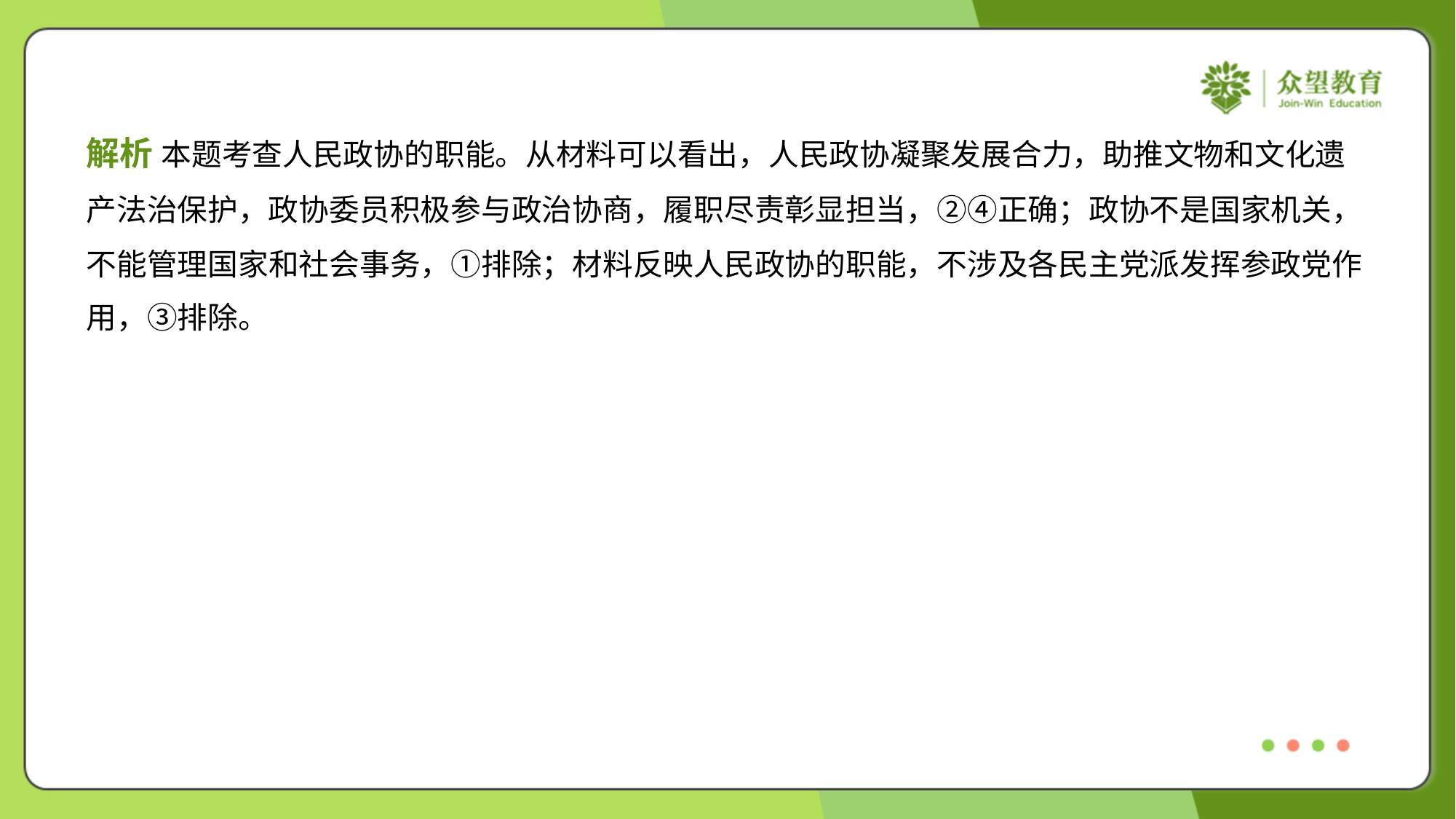

解析 本题考查人民政协的职能。从材料可以看出，人民政协凝聚发展合力，助推文物和文化遗
产法治保护，政协委员积极参与政治协商，履职尽责彰显担当，②④正确；政协不是国家机关，
不能管理国家和社会事务，①排除；材料反映人民政协的职能，不涉及各民主党派发挥参政党作
用，③排除。